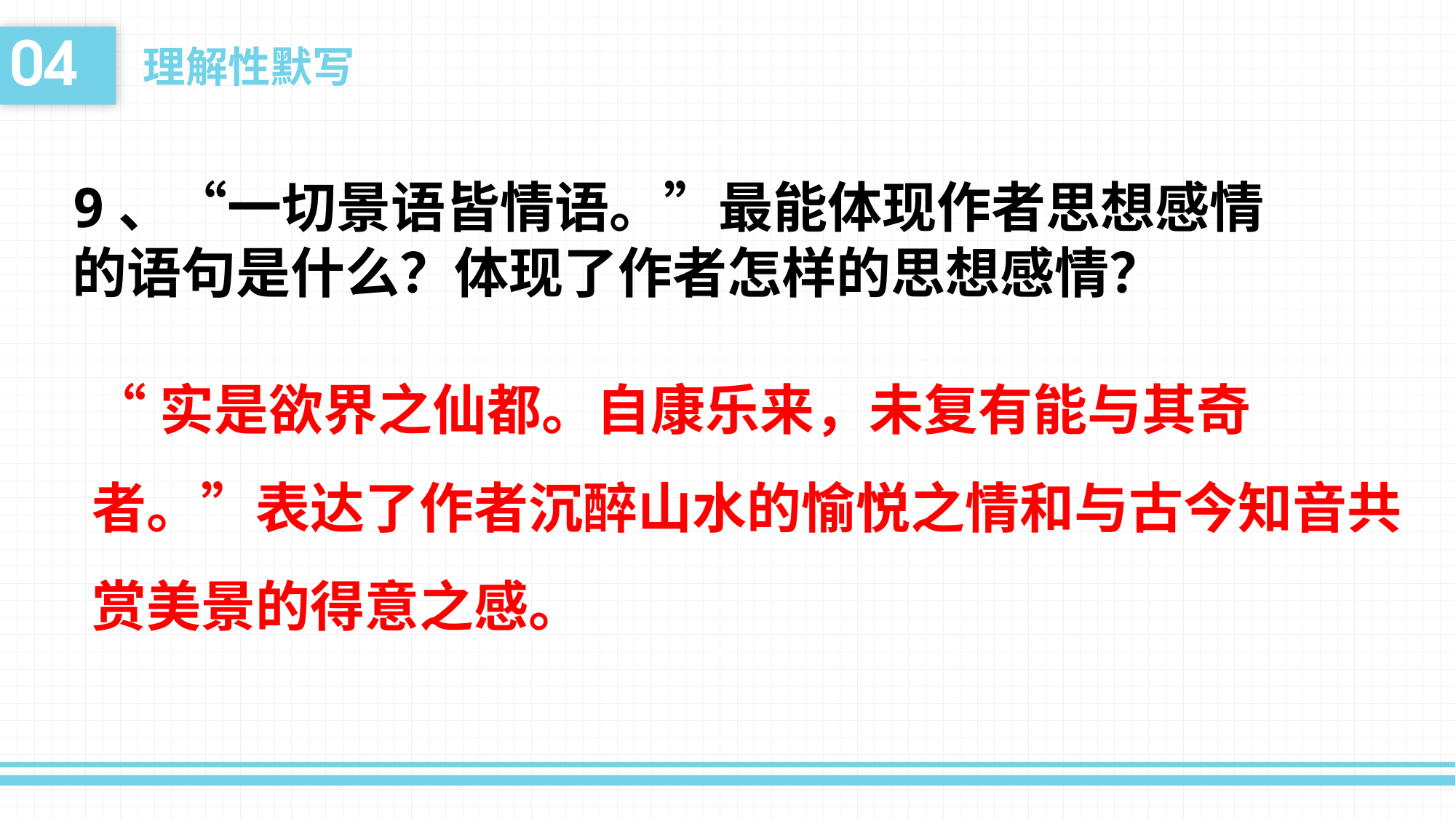

04
理解性默写
9、“一切景语皆情语。”最能体现作者思想感情的语句是什么？体现了作者怎样的思想感情？
“实是欲界之仙都。自康乐来，未复有能与其奇者。”表达了作者沉醉山水的愉悦之情和与古今知音共赏美景的得意之感。